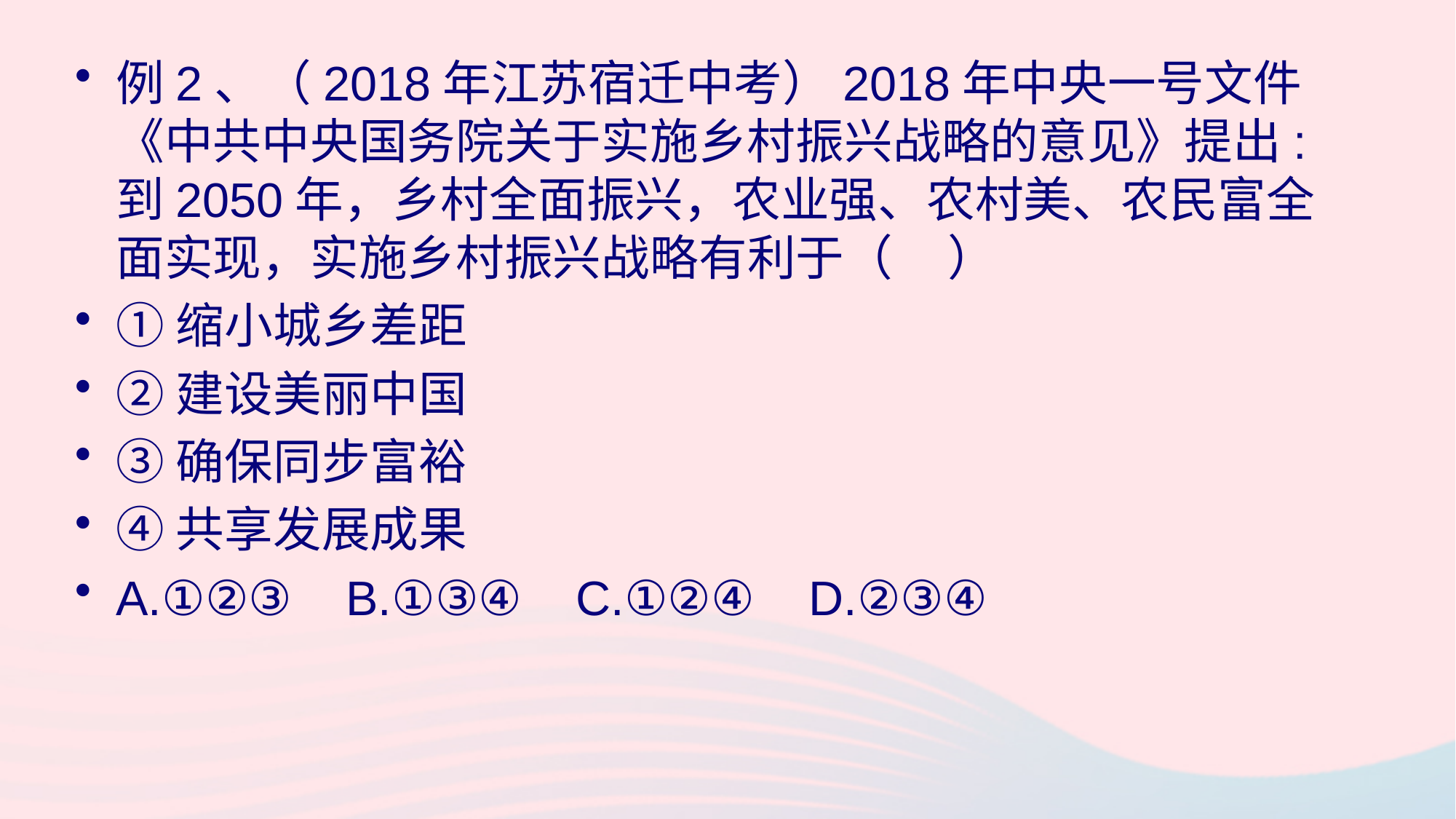

例2、（2018年江苏宿迁中考）2018年中央一号文件《中共中央国务院关于实施乡村振兴战略的意见》提出:到2050年，乡村全面振兴，农业强、农村美、农民富全面实现，实施乡村振兴战略有利于（     ）
①缩小城乡差距
②建设美丽中国
③确保同步富裕
④共享发展成果
A.①②③    B.①③④    C.①②④    D.②③④